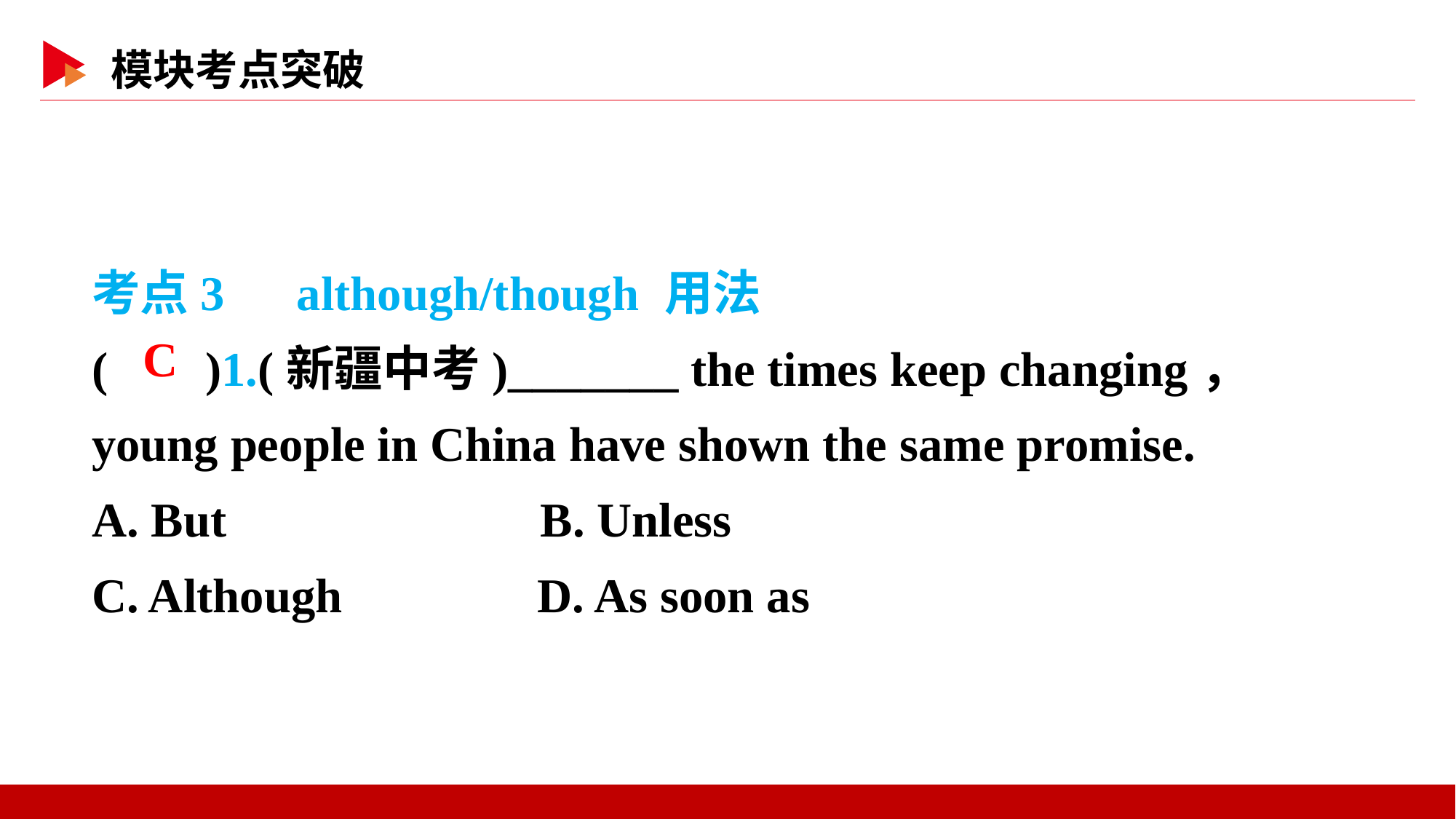

考点3　although/though 用法
(        )1.(新疆中考)_______ the times keep changing， young people in China have shown the same promise.
A. But                	 B. Unless
C. Although                D. As soon as
   C